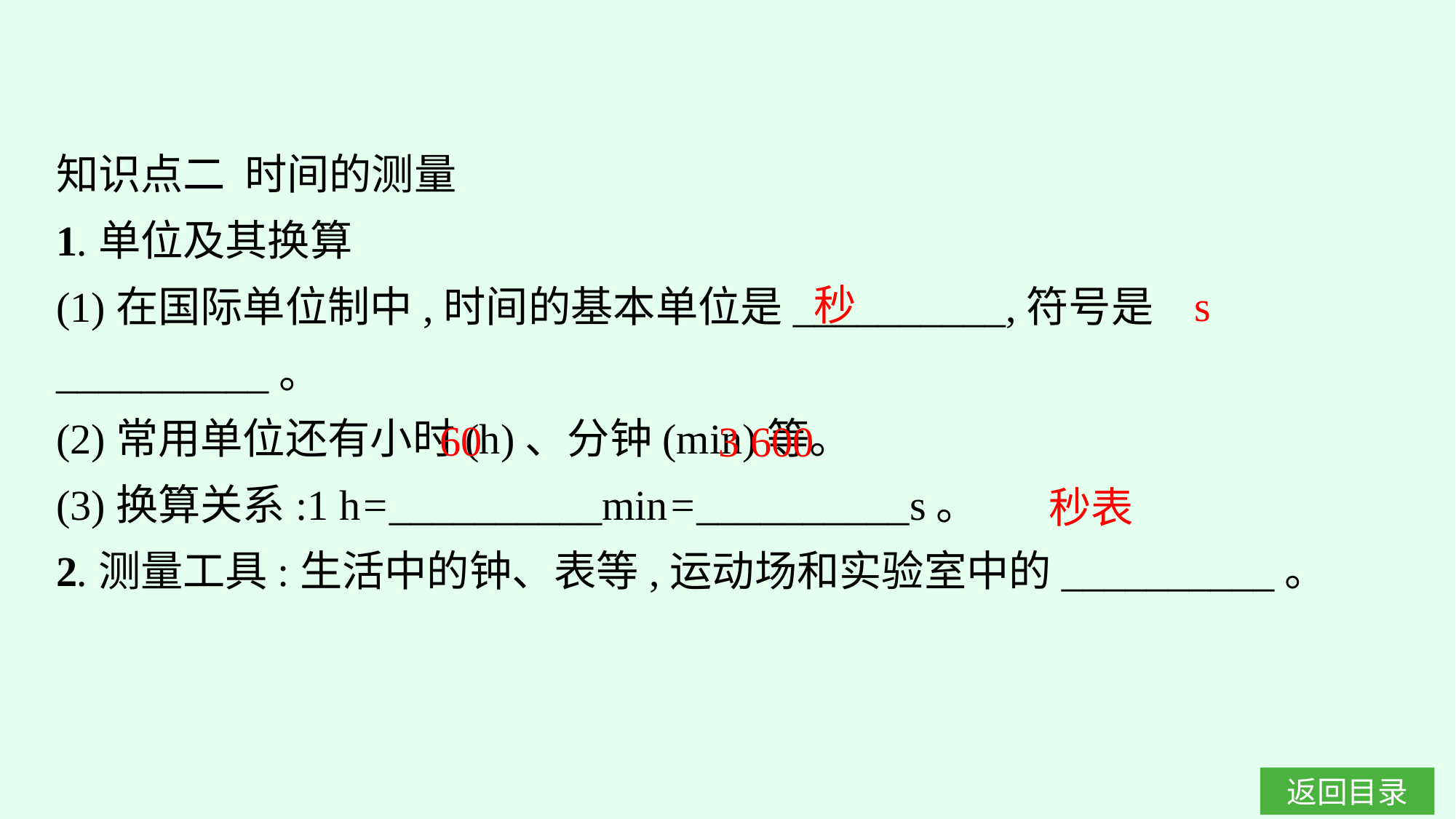

知识点二  时间的测量
1.单位及其换算
(1)在国际单位制中,时间的基本单位是__________,符号是__________。
(2)常用单位还有小时(h)、分钟(min)等。
(3)换算关系:1 h=__________min=__________s。
2.测量工具:生活中的钟、表等,运动场和实验室中的__________。
秒
s
60
3 600
秒表